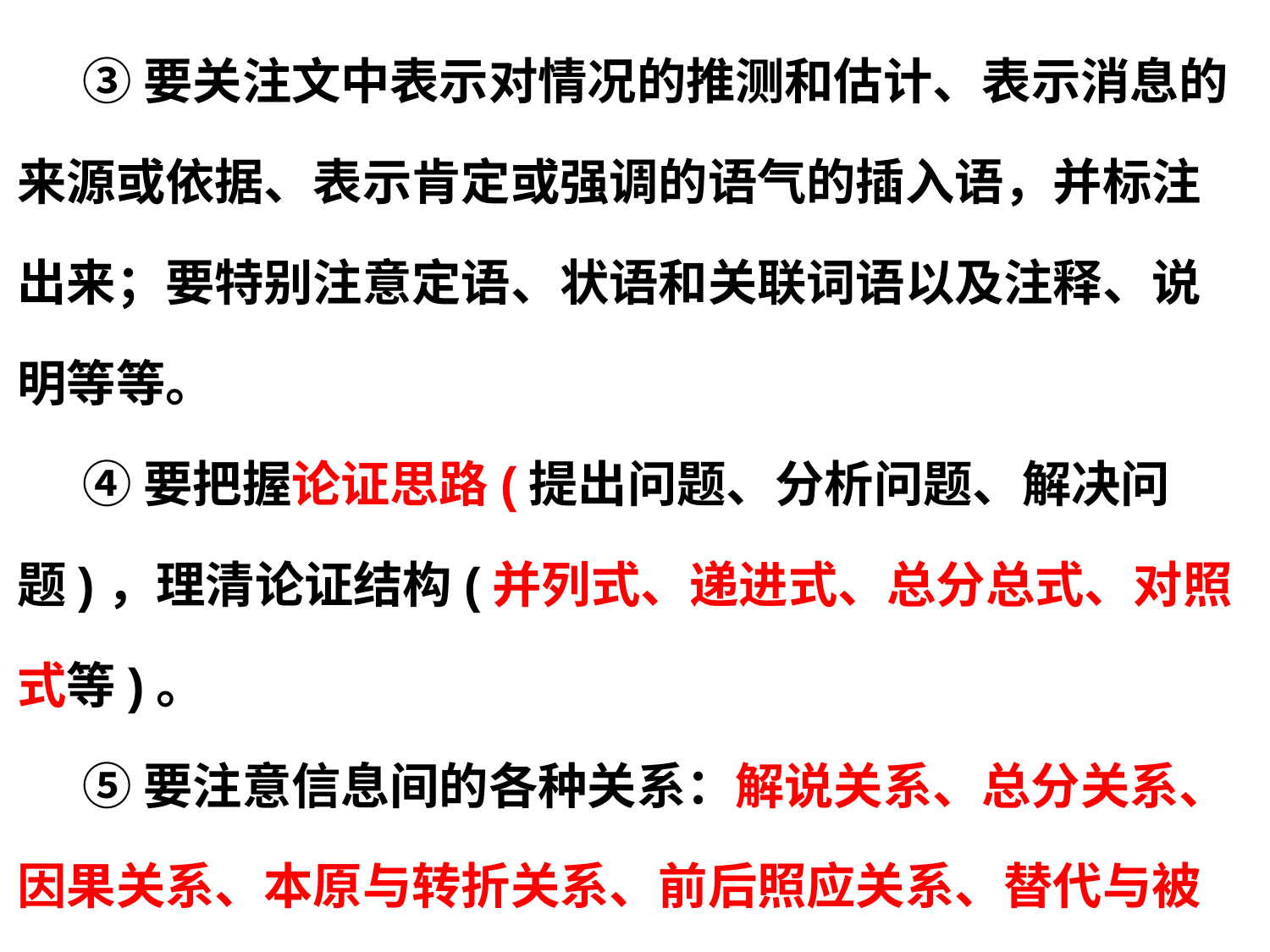

③要关注文中表示对情况的推测和估计、表示消息的来源或依据、表示肯定或强调的语气的插入语，并标注出来；要特别注意定语、状语和关联词语以及注释、说明等等。
④要把握论证思路(提出问题、分析问题、解决问题)，理清论证结构(并列式、递进式、总分总式、对照式等)。
⑤要注意信息间的各种关系：解说关系、总分关系、因果关系、本原与转折关系、前后照应关系、替代与被替代关系等。